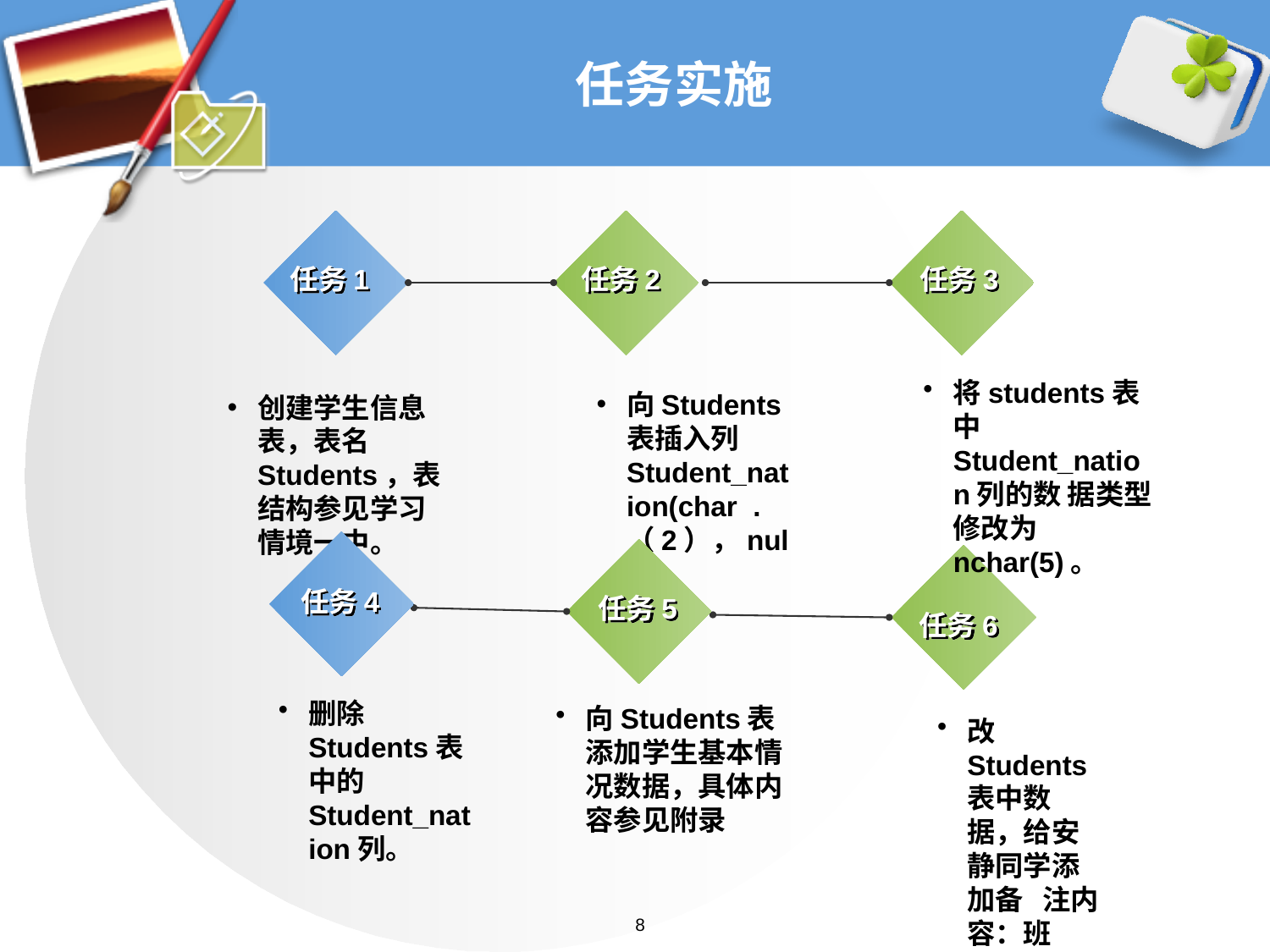

# 任务实施

任务1
任务2
任务3
将students表中Student_nation列的数 据类型修改为nchar(5)。
向Students表插入列Student_nation(char  .（2），null)。
创建学生信息表，表名Students，表结构参见学习情境一中。

任务4
任务5
任务6
删除Students表中的Student_nation列。
向Students表添加学生基本情况数据，具体内容参见附录
改Students表中数据，给安静同学添加备   注内容：班长。
8